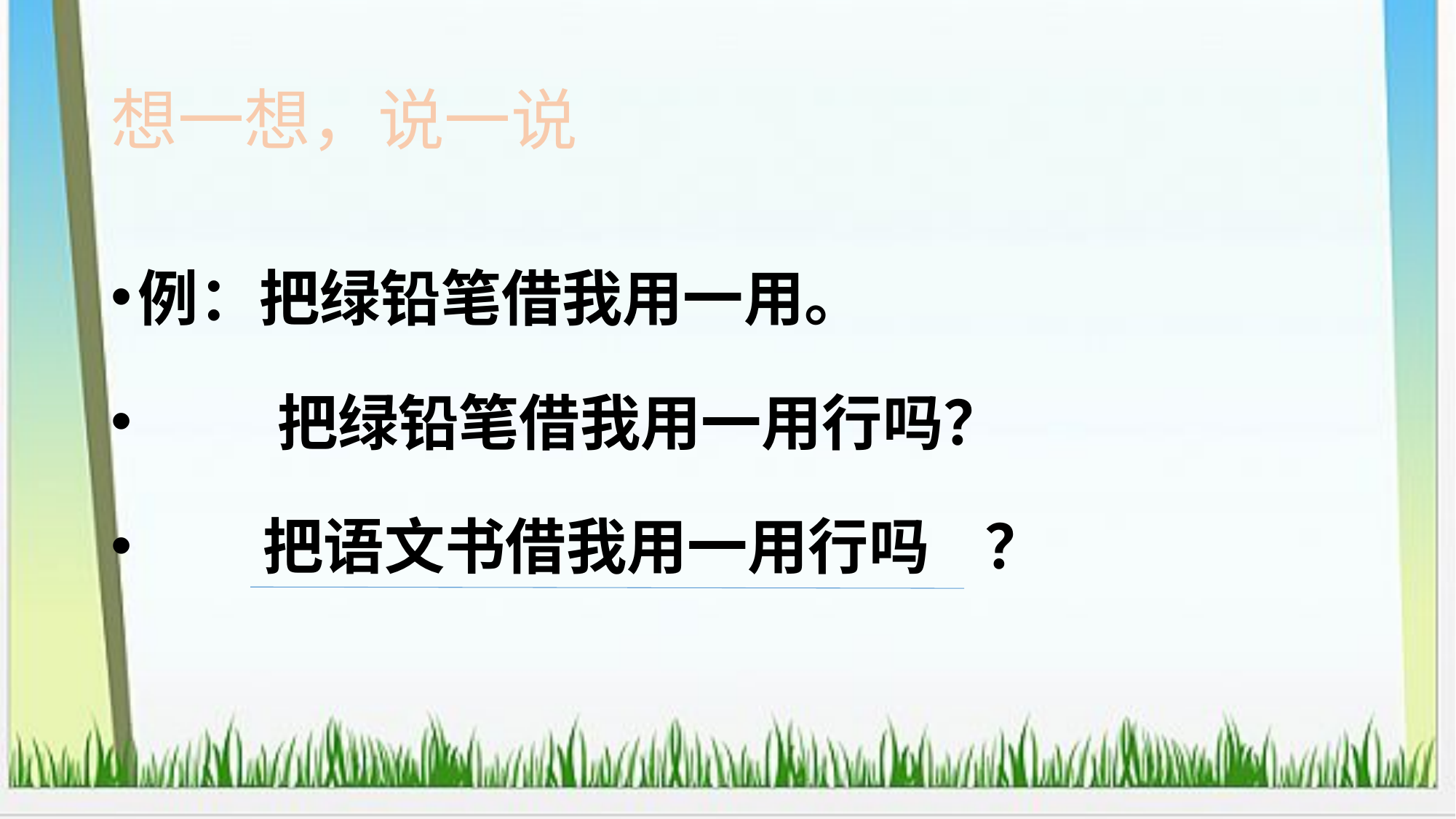

# 想一想，说一说
例：把绿铅笔借我用一用。
         把绿铅笔借我用一用行吗？
        把语文书借我用一用行吗    ？